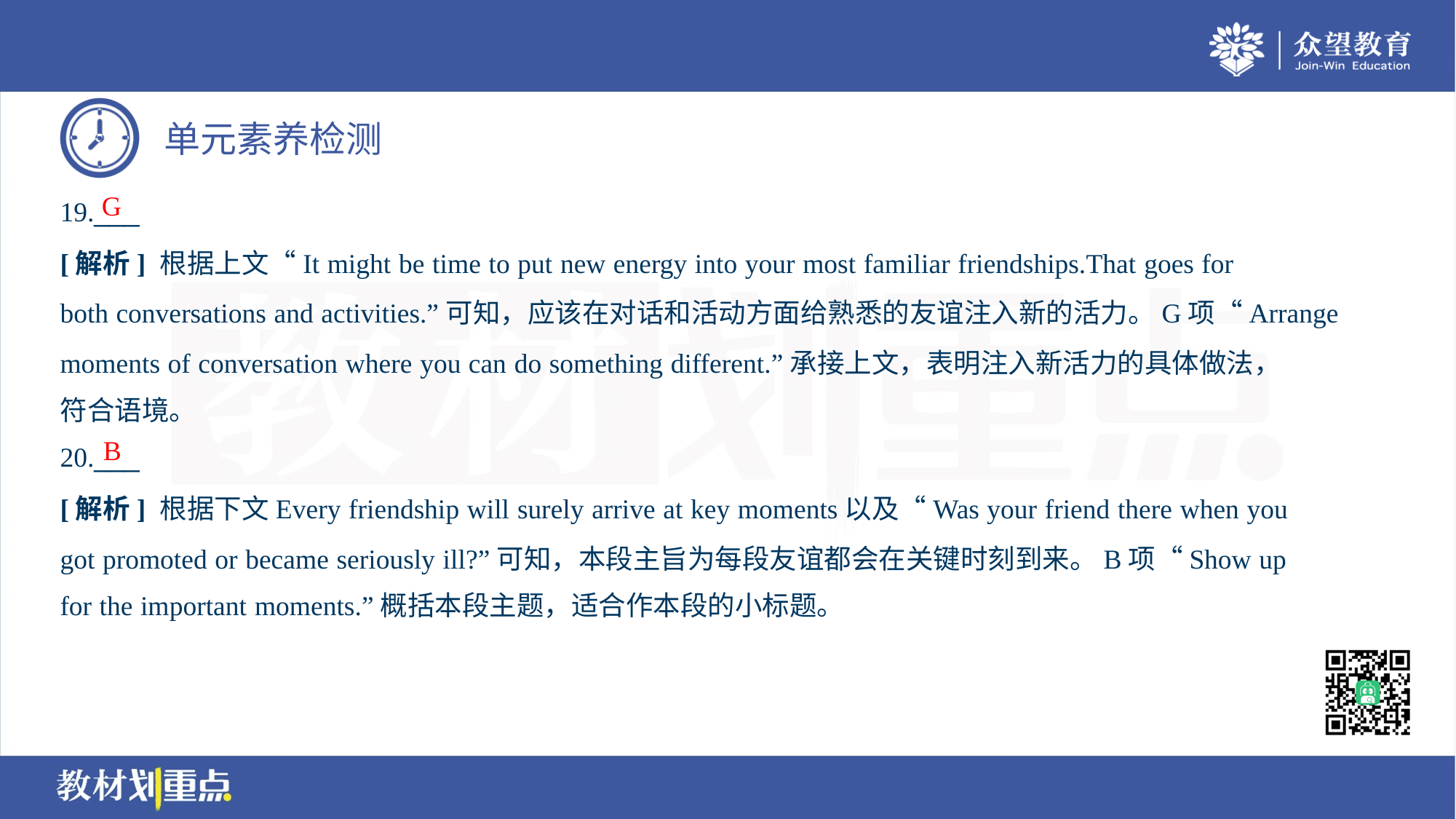

G
19.___
[解析] 根据上文“It might be time to put new energy into your most familiar friendships.That goes for
both conversations and activities.”可知，应该在对话和活动方面给熟悉的友谊注入新的活力。G项“Arrange
moments of conversation where you can do something different.”承接上文，表明注入新活力的具体做法，
符合语境。
B
20.___
[解析] 根据下文Every friendship will surely arrive at key moments以及“Was your friend there when you
got promoted or became seriously ill?”可知，本段主旨为每段友谊都会在关键时刻到来。B项“Show up
for the important moments.”概括本段主题，适合作本段的小标题。